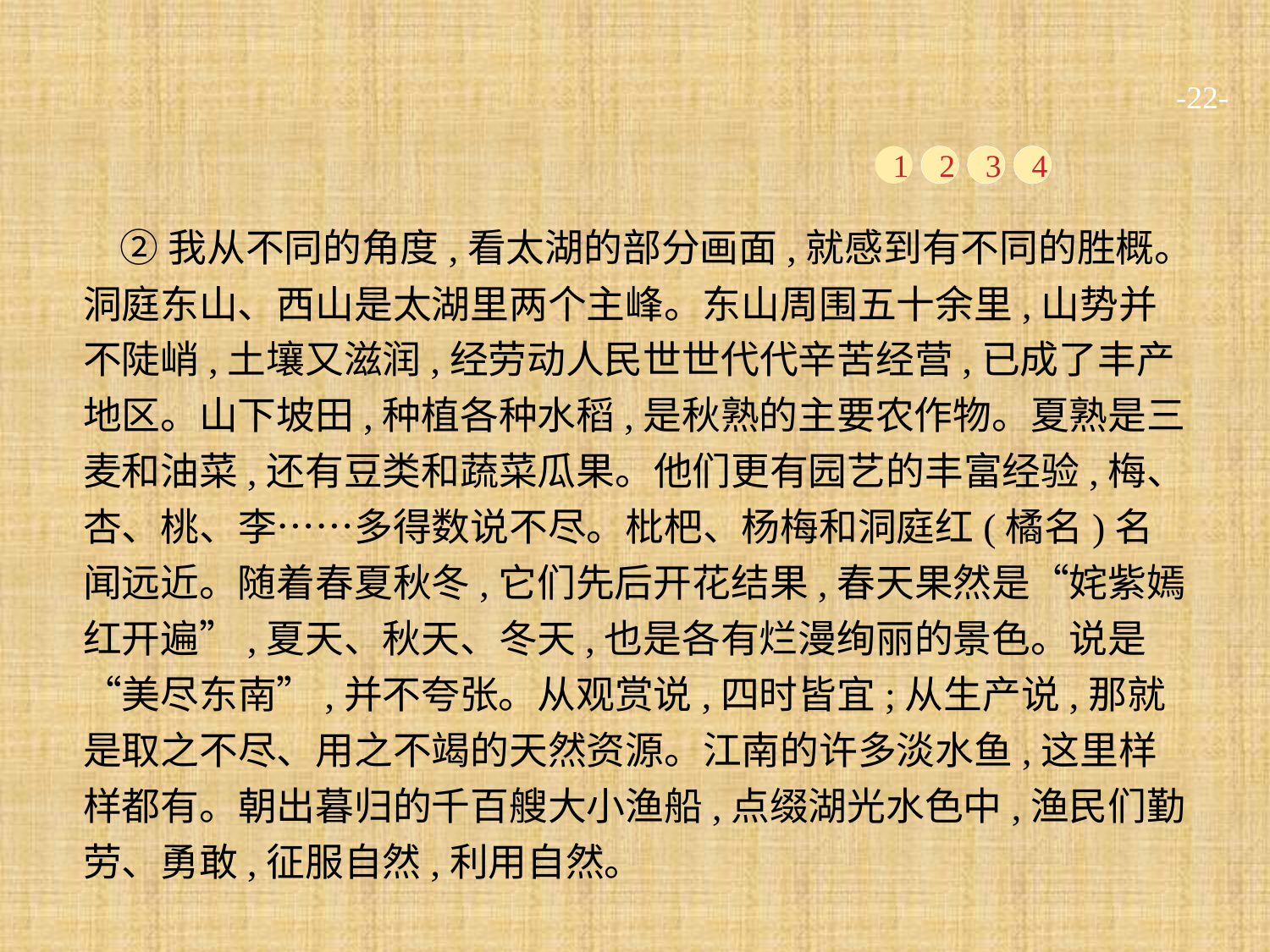

-22-
1
2
3
4
②我从不同的角度,看太湖的部分画面,就感到有不同的胜概。洞庭东山、西山是太湖里两个主峰。东山周围五十余里,山势并不陡峭,土壤又滋润,经劳动人民世世代代辛苦经营,已成了丰产地区。山下坡田,种植各种水稻,是秋熟的主要农作物。夏熟是三麦和油菜,还有豆类和蔬菜瓜果。他们更有园艺的丰富经验,梅、杏、桃、李……多得数说不尽。枇杷、杨梅和洞庭红(橘名)名闻远近。随着春夏秋冬,它们先后开花结果,春天果然是“姹紫嫣红开遍”,夏天、秋天、冬天,也是各有烂漫绚丽的景色。说是“美尽东南”,并不夸张。从观赏说,四时皆宜;从生产说,那就是取之不尽、用之不竭的天然资源。江南的许多淡水鱼,这里样样都有。朝出暮归的千百艘大小渔船,点缀湖光水色中,渔民们勤劳、勇敢,征服自然,利用自然。